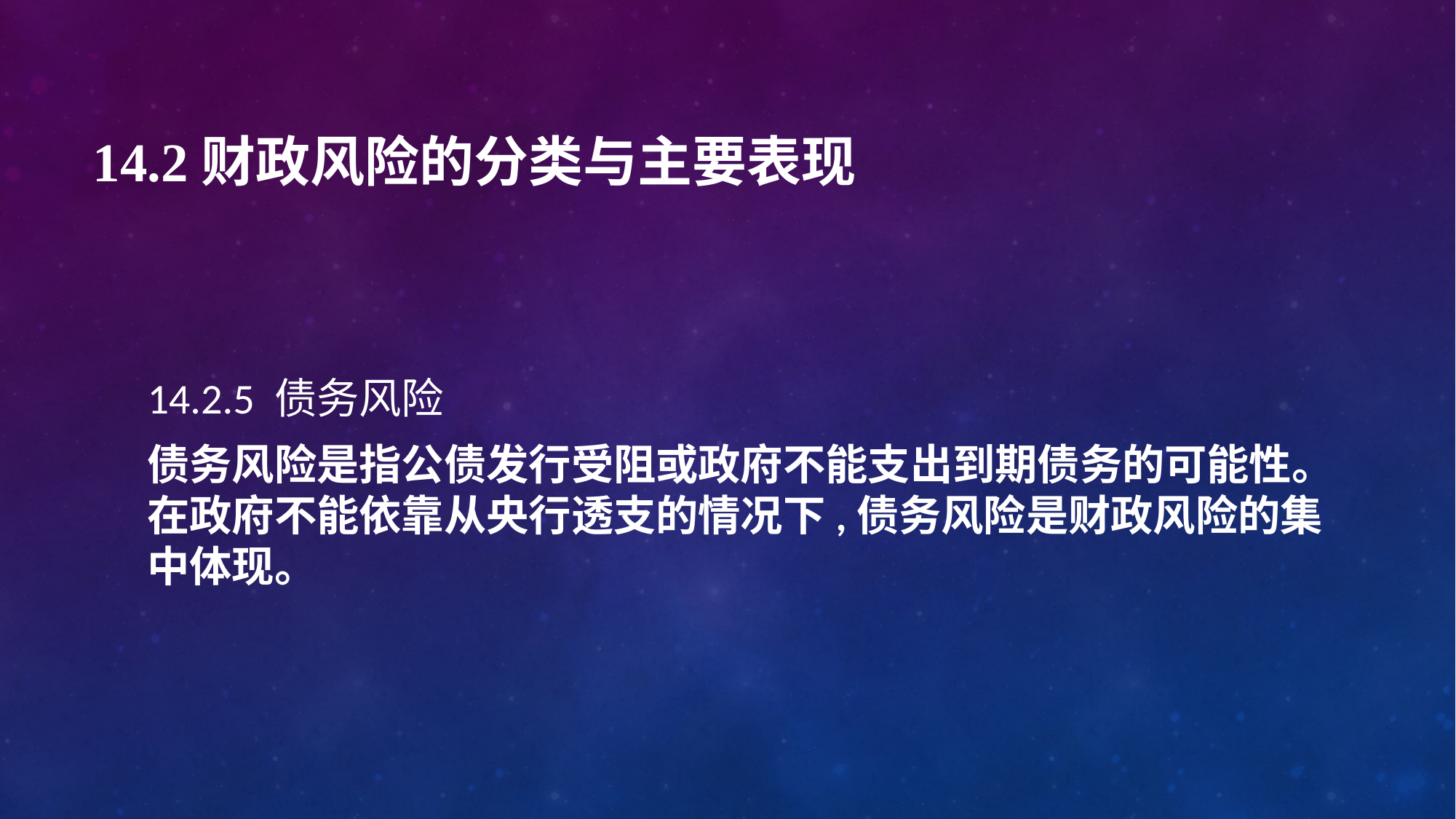

# 14.2财政风险的分类与主要表现
14.2.5 债务风险
债务风险是指公债发行受阻或政府不能支出到期债务的可能性。在政府不能依靠从央行透支的情况下,债务风险是财政风险的集中体现。